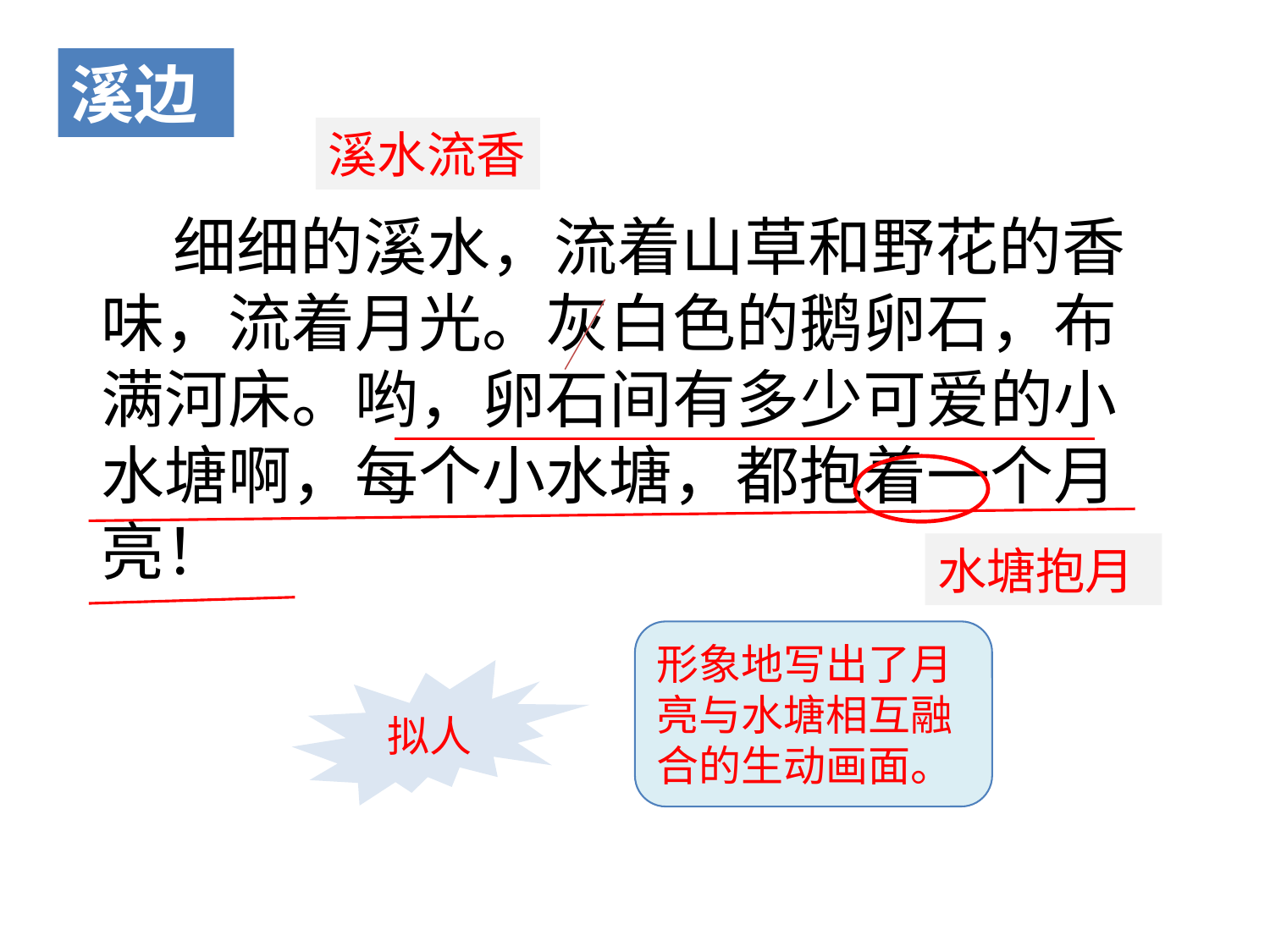

溪边
溪水流香
    细细的溪水，流着山草和野花的香味，流着月光。灰白色的鹅卵石，布满河床。哟，卵石间有多少可爱的小水塘啊，每个小水塘，都抱着一个月亮！

水塘抱月
形象地写出了月亮与水塘相互融合的生动画面。
拟人